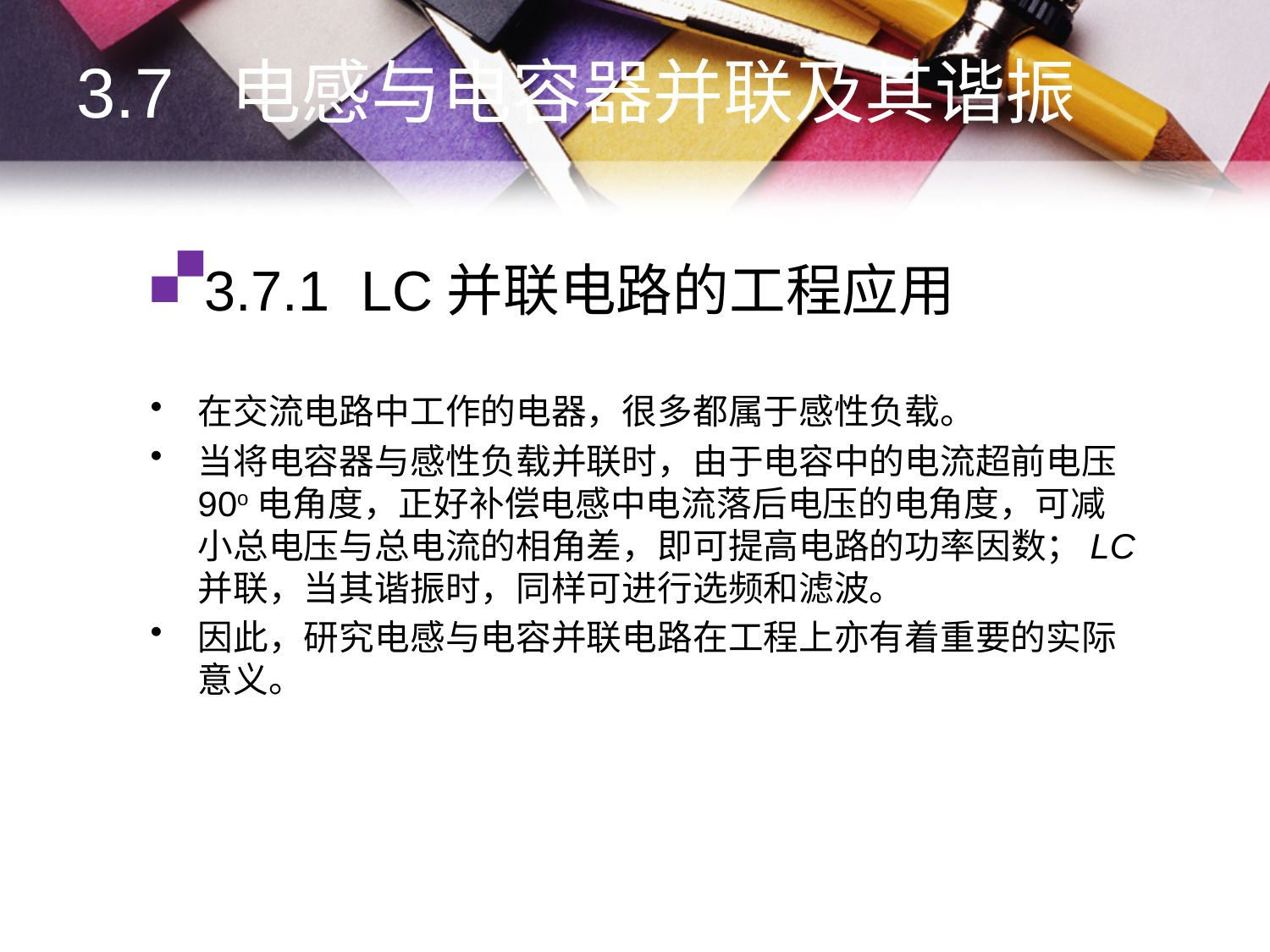

3.7  电感与电容器并联及其谐振
# 3.7.1  LC并联电路的工程应用
在交流电路中工作的电器，很多都属于感性负载。
当将电容器与感性负载并联时，由于电容中的电流超前电压90o电角度，正好补偿电感中电流落后电压的电角度，可减小总电压与总电流的相角差，即可提高电路的功率因数；LC并联，当其谐振时，同样可进行选频和滤波。
因此，研究电感与电容并联电路在工程上亦有着重要的实际意义。